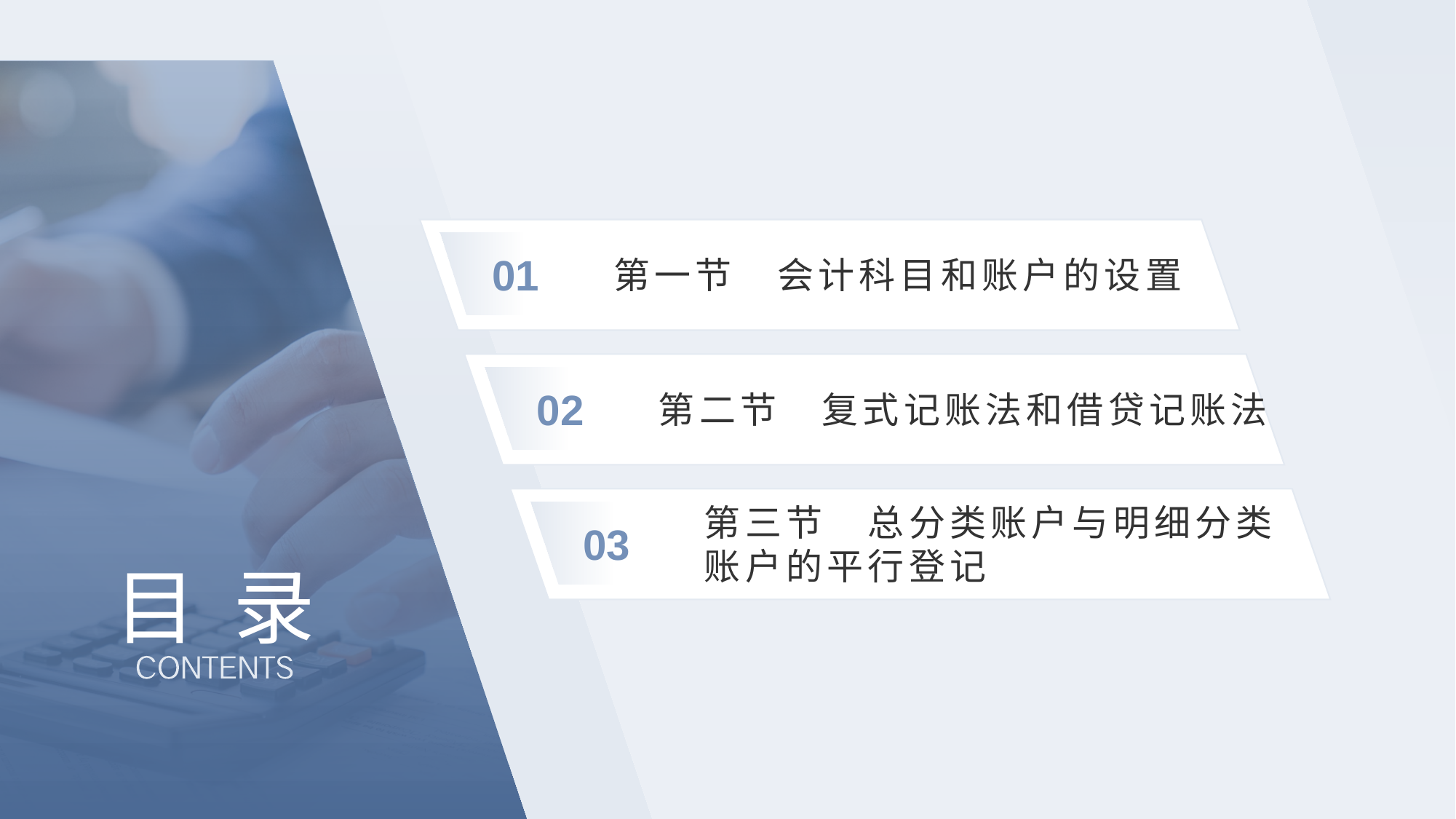

01
第一节　会计科目和账户的设置

02
第二节　复式记账法和借贷记账法

03
第三节　总分类账户与明细分类账户的平行登记
# 目  录